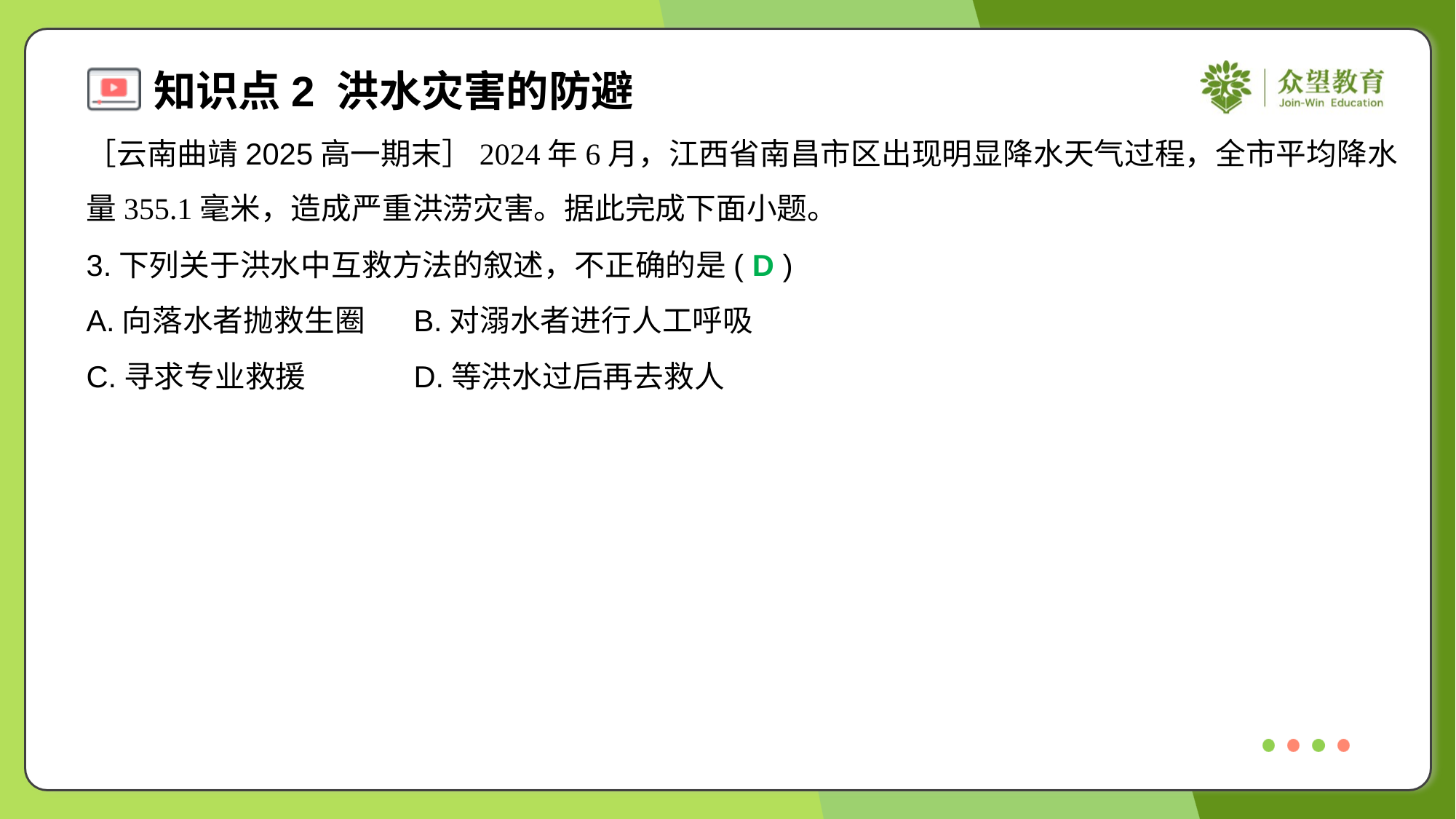

［云南曲靖2025高一期末］2024年6月，江西省南昌市区出现明显降水天气过程，全市平均降水
量355.1毫米，造成严重洪涝灾害。据此完成下面小题。
3.下列关于洪水中互救方法的叙述，不正确的是(     )
D
A.向落水者抛救生圈	B.对溺水者进行人工呼吸
C.寻求专业救援	D.等洪水过后再去救人